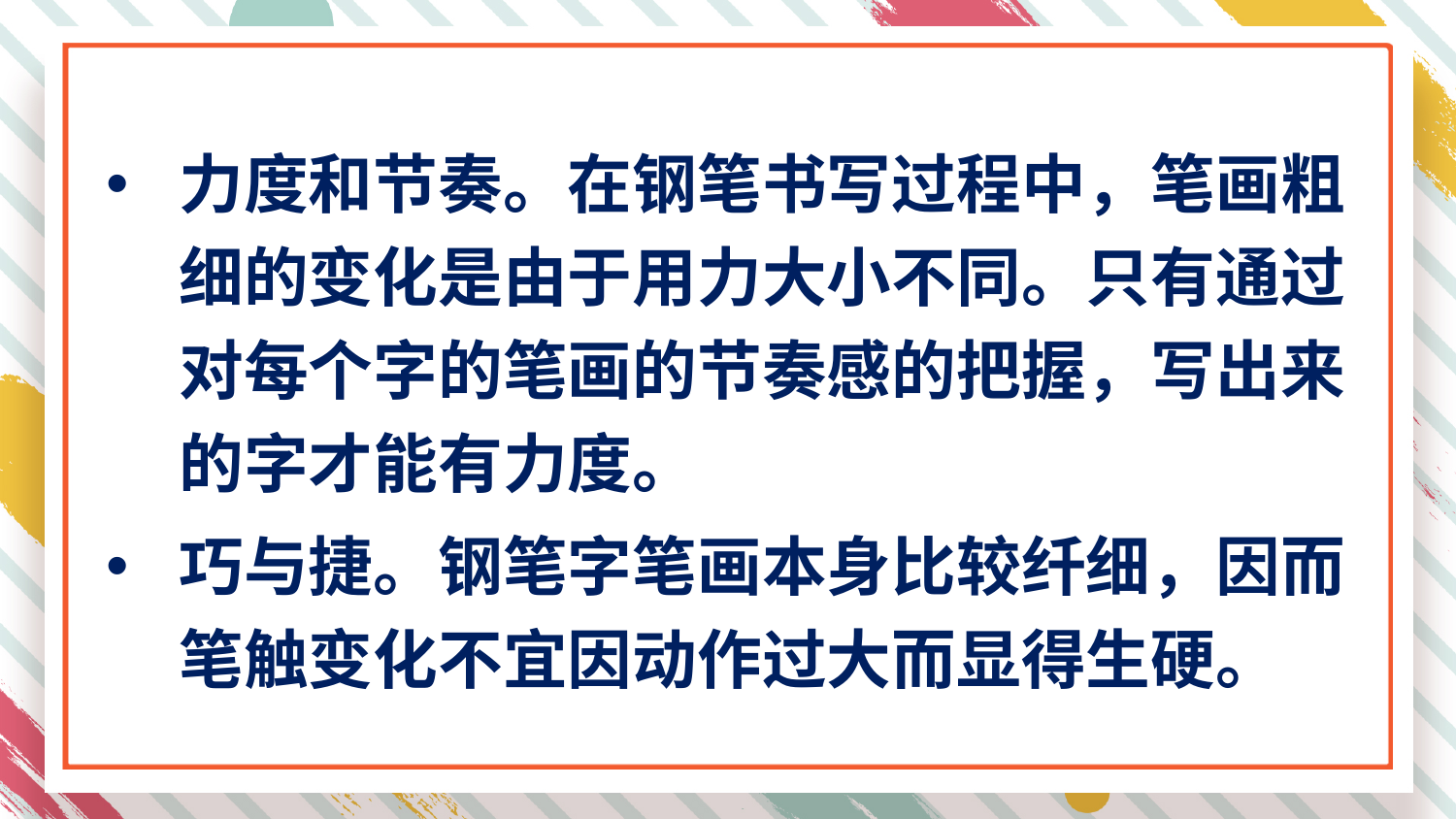

力度和节奏。在钢笔书写过程中，笔画粗细的变化是由于用力大小不同。只有通过对每个字的笔画的节奏感的把握，写出来的字才能有力度。
巧与捷。钢笔字笔画本身比较纤细，因而笔触变化不宜因动作过大而显得生硬。